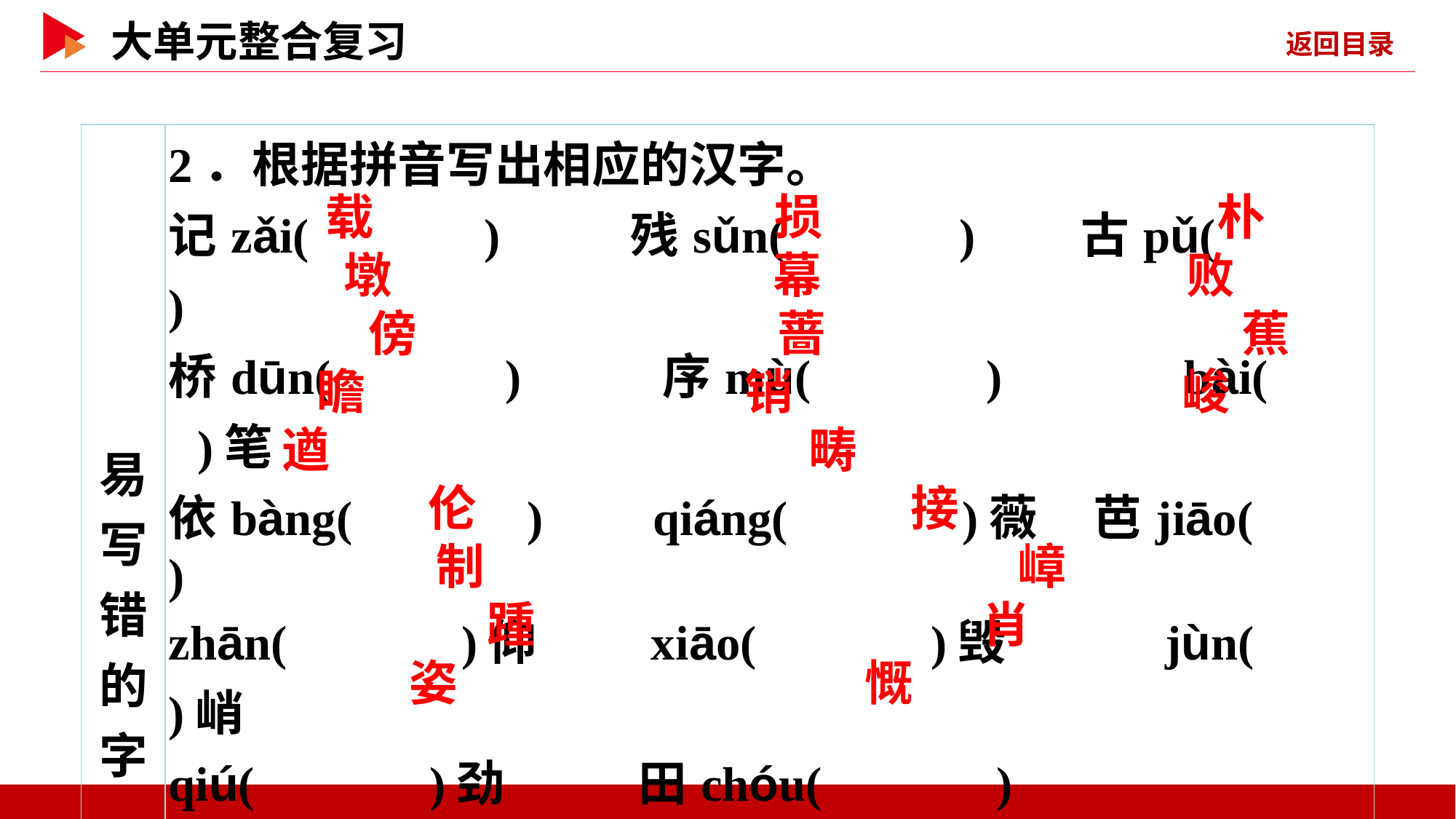

| 易写错 的字 | 2．根据拼音写出相应的汉字。 记zǎi( )　　 残sǔn( ) 古pǔ( )　　 桥dūn( ) 序mù( ) bài( )笔 依bàng( ) qiáng( )薇 芭jiāo( ) zhān( )仰 xiāo( )毁 jùn( )峭 qiú( )劲 田chóu( ) 巧妙绝lún( ) 交头jīe( ) 耳因地zhì( )宜 重峦叠zhàng( ) 摩肩接zhǒng( ) 惟妙惟xiào( ) 俯仰生zī( ) 慷kǎi( )激昂 |
| --- | --- |
  载
  损
  朴
  墩
  幕
  败
  傍
  蔷
  蕉
  瞻
  销
  峻
  遒
  畴
  伦
  接
  制
  嶂
  踵
  肖
  姿
  慨